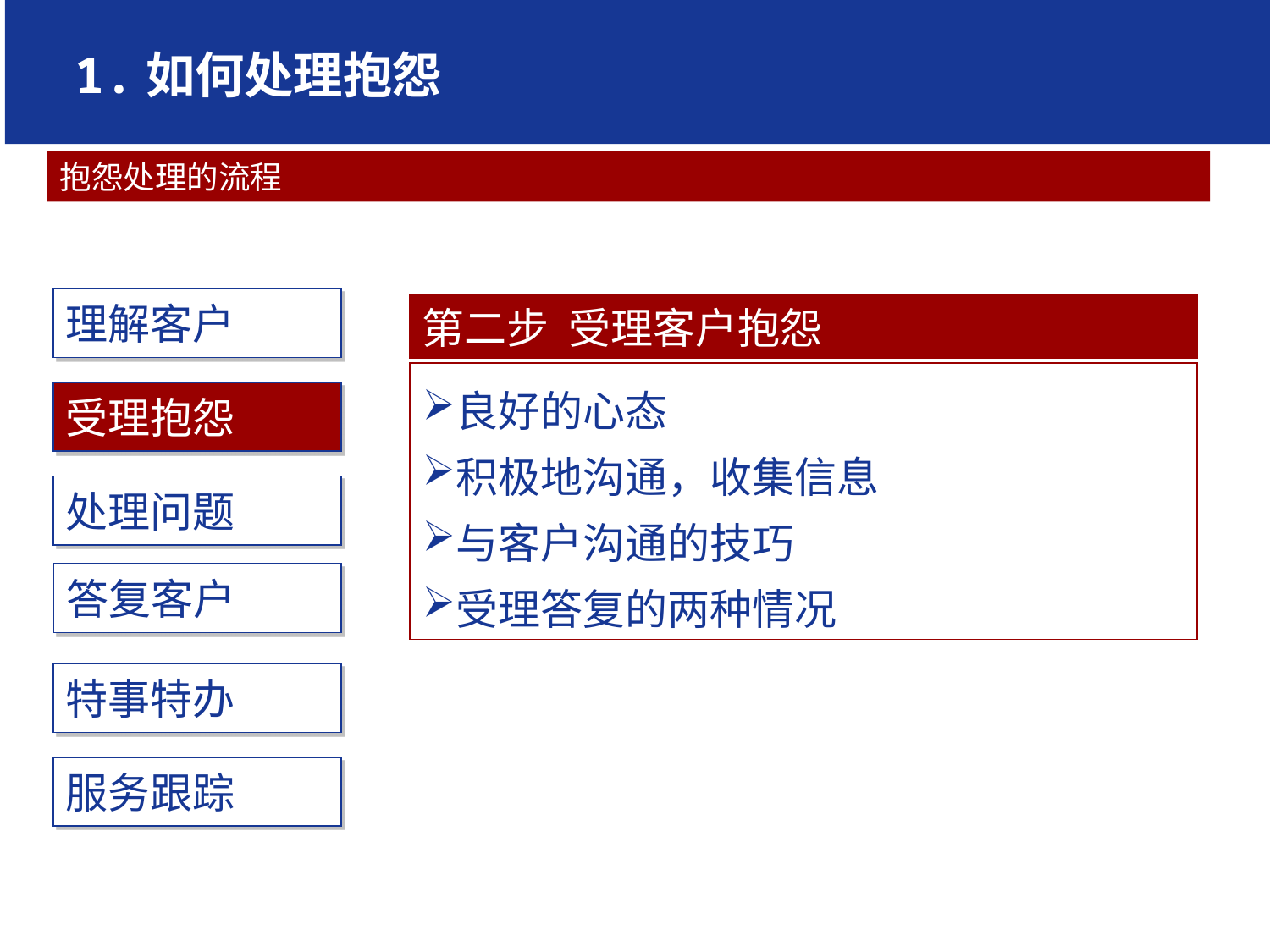

1.如何处理抱怨
抱怨处理的流程
理解客户
第二步  受理客户抱怨
良好的心态
积极地沟通，收集信息
与客户沟通的技巧
受理答复的两种情况
受理抱怨
处理问题
答复客户
特事特办
服务跟踪